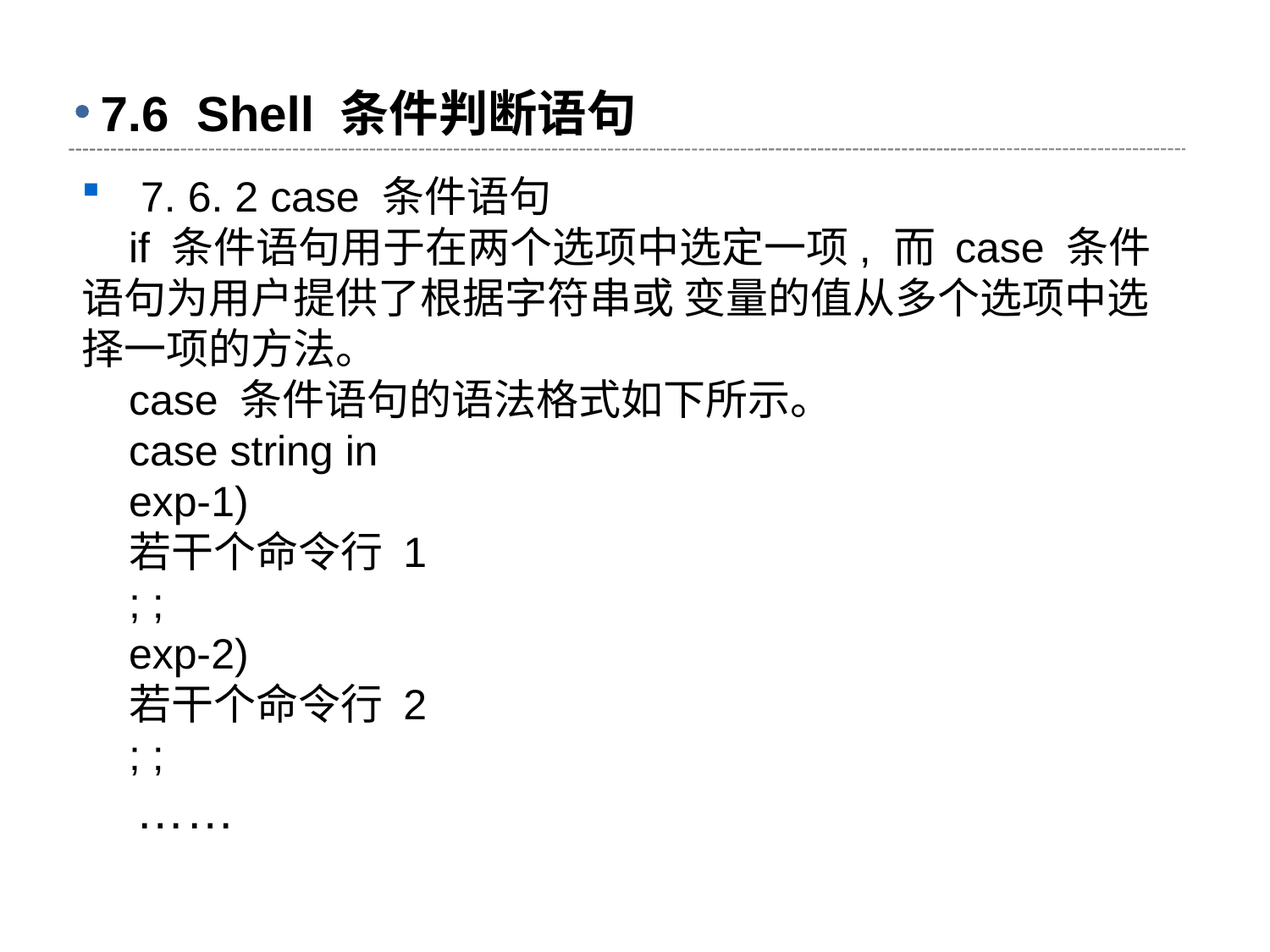

# 7.6  Shell 条件判断语句
 7. 6. 2 case 条件语句
    if 条件语句用于在两个选项中选定一项, 而 case 条件语句为用户提供了根据字符串或 变量的值从多个选项中选择一项的方法。
    case 条件语句的语法格式如下所示。
    case string in
    exp-1)
    若干个命令行 1
    ; ;
    exp-2)
    若干个命令行 2
    ; ;
    ……